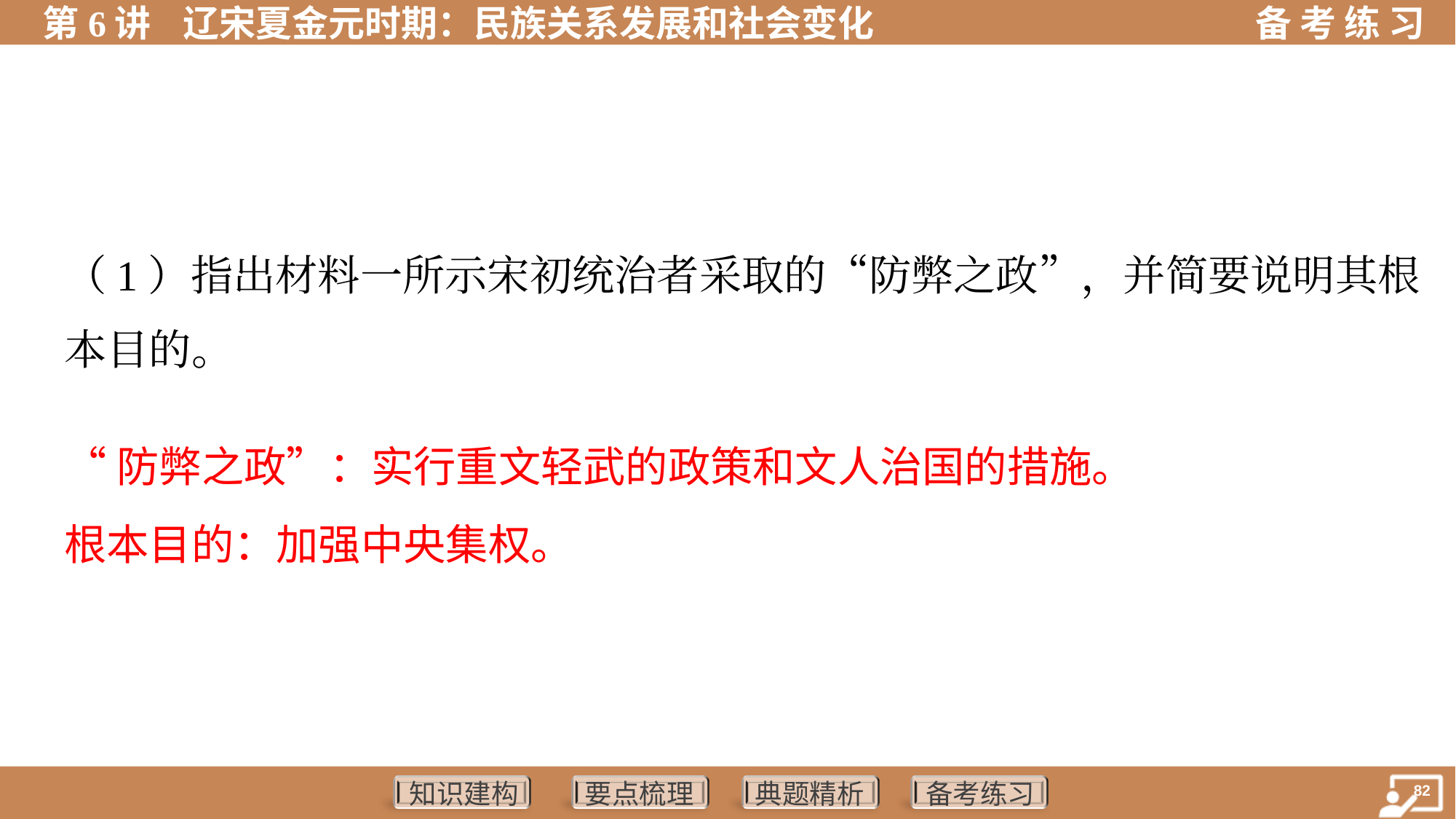

（1）指出材料一所示宋初统治者采取的“防弊之政”，并简要说明其根
本目的。
“防弊之政”：实行重文轻武的政策和文人治国的措施。
根本目的：加强中央集权。